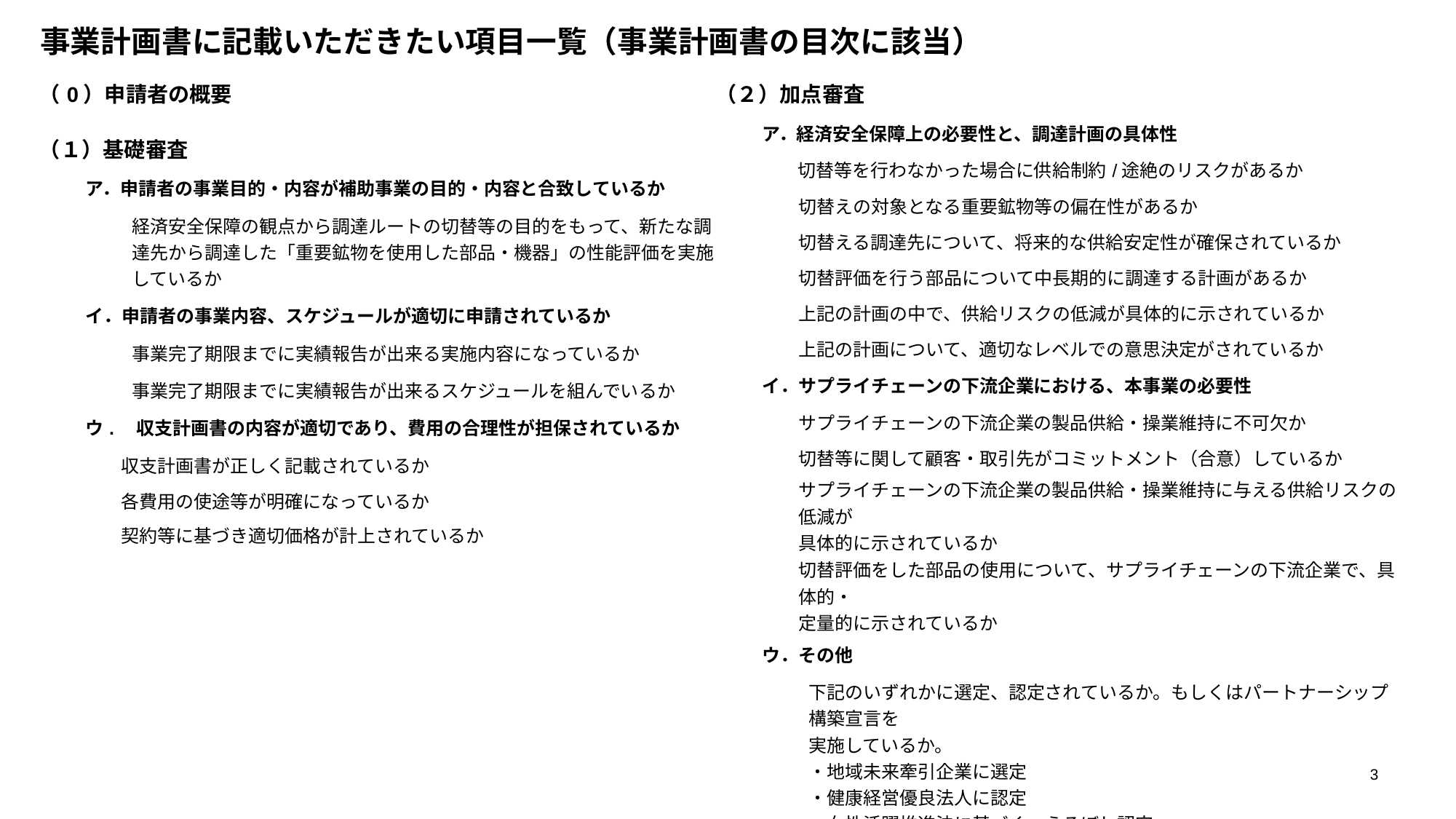

事業計画書に記載いただきたい項目一覧（事業計画書の目次に該当）
| （0）申請者の概要 （１）基礎審査 |  |  |
| --- | --- | --- |
|  | ア．申請者の事業目的・内容が補助事業の目的・内容と合致しているか |  |
|  |  | 経済安全保障の観点から調達ルートの切替等の目的をもって、新たな調達先から調達した「重要鉱物を使用した部品・機器」の性能評価を実施しているか |
|  | イ．申請者の事業内容、スケジュールが適切に申請されているか |  |
|  |  | 事業完了期限までに実績報告が出来る実施内容になっているか |
|  |  | 事業完了期限までに実績報告が出来るスケジュールを組んでいるか |
|  | ウ.　収支計画書の内容が適切であり、費用の合理性が担保されているか |  |
|  |  | 収支計画書が正しく記載されているか |
|  |  | 各費用の使途等が明確になっているか |
|  |  | 契約等に基づき適切価格が計上されているか |
|  |  |  |
|  |  |  |
|  |  |  |
|  |  |  |
|  |  |  |
|  |  |  |
| （２）加点審査 |  |  |
| --- | --- | --- |
|  | ア．経済安全保障上の必要性と、調達計画の具体性 |  |
|  |  | 切替等を行わなかった場合に供給制約/途絶のリスクがあるか |
|  |  | 切替えの対象となる重要鉱物等の偏在性があるか |
|  |  | 切替える調達先について、将来的な供給安定性が確保されているか |
|  |  | 切替評価を行う部品について中長期的に調達する計画があるか |
|  |  | 上記の計画の中で、供給リスクの低減が具体的に示されているか |
|  |  | 上記の計画について、適切なレベルでの意思決定がされているか |
|  | イ．サプライチェーンの下流企業における、本事業の必要性 |  |
|  |  | サプライチェーンの下流企業の製品供給・操業維持に不可欠か |
|  |  | 切替等に関して顧客・取引先がコミットメント（合意）しているか |
|  |  | サプライチェーンの下流企業の製品供給・操業維持に与える供給リスクの低減が 具体的に示されているか |
|  |  | 切替評価をした部品の使用について、サプライチェーンの下流企業で、具体的・ 定量的に示されているか |
|  | ウ．その他 |  |
|  |  | 下記のいずれかに選定、認定されているか。もしくはパートナーシップ構築宣言を 実施しているか。 ・地域未来牽引企業に選定 ・健康経営優良法人に認定 ・女性活躍推進法に基づく、えるぼし認定 ・次世代育成支援対策推進法に基づく、くるみん認定 |